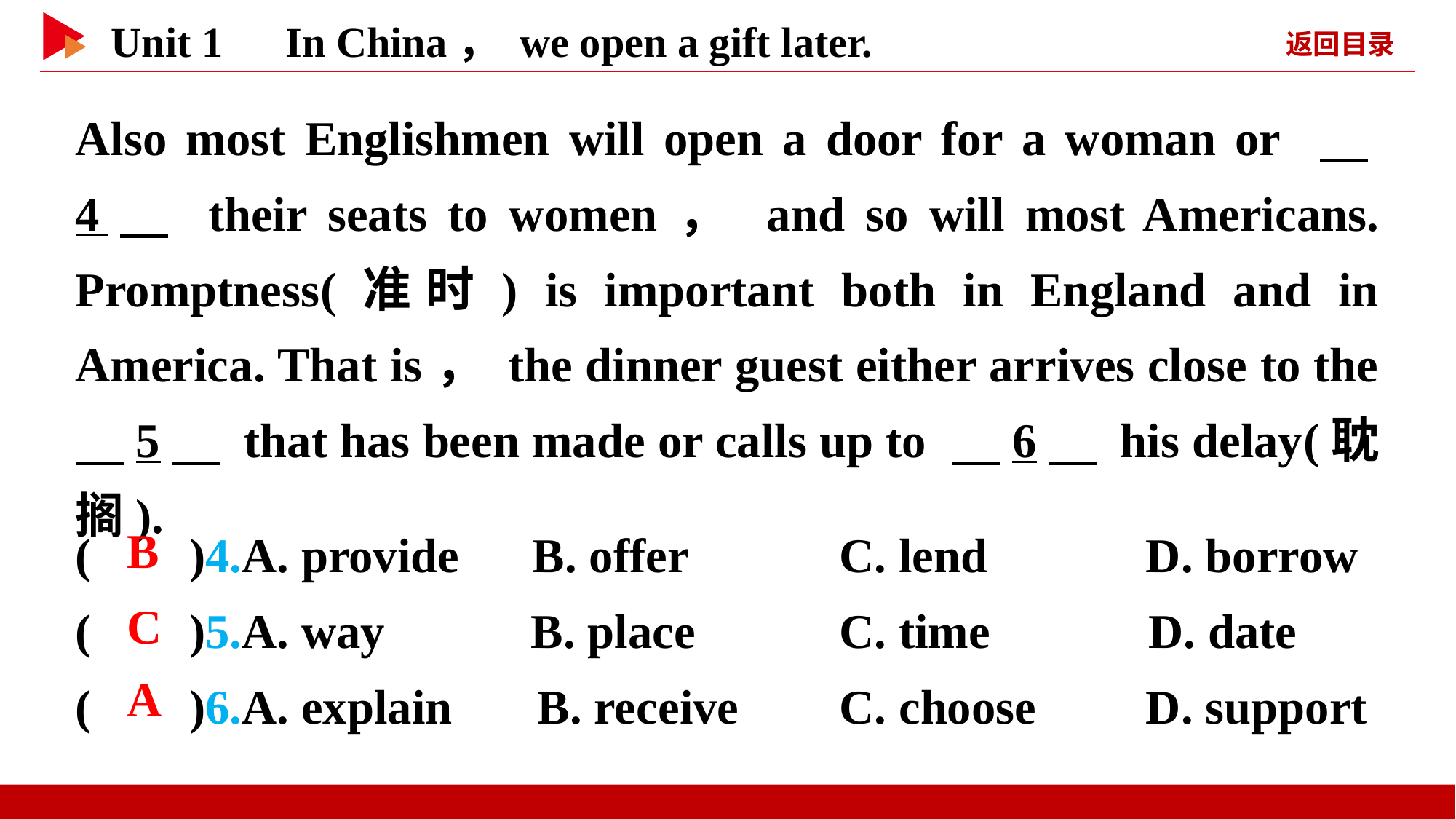

Also most Englishmen will open a door for a woman or 　4　 their seats to women， and so will most Americans. Promptness(准时) is important both in England and in America. That is， the dinner guest either arrives close to the 　5　 that has been made or calls up to 　6　 his delay(耽搁).
(        )4.A. provide      B. offer		C. lend             D. borrow
(        )5.A. way            B. place		C. time             D. date
(        )6.A. explain       B. receive	C. choose         D. support
   B
   C
   A